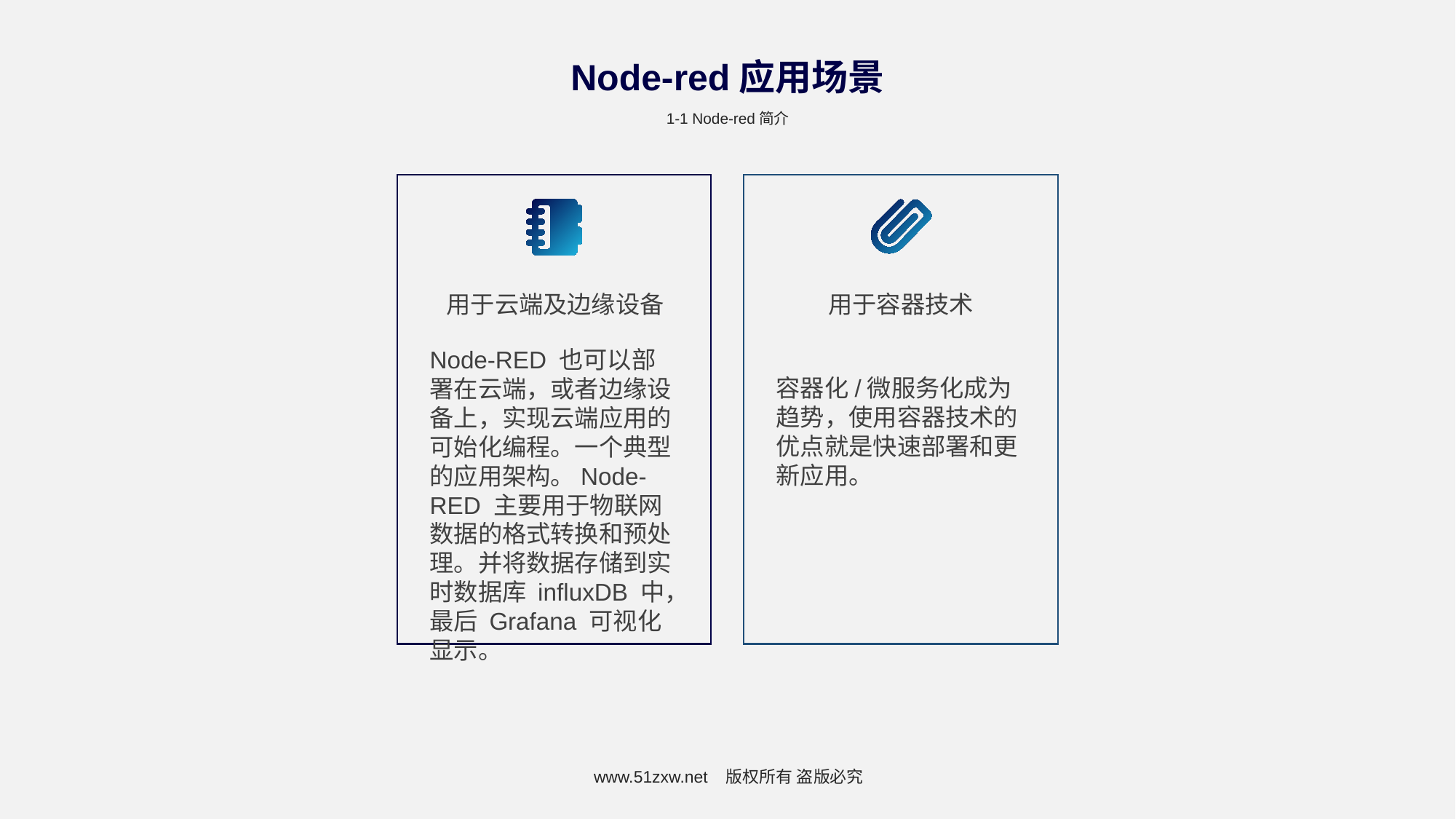

Node-red应用场景
1-1 Node-red简介

用于容器技术
用于云端及边缘设备
Node-RED 也可以部署在云端，或者边缘设备上，实现云端应用的可始化编程。一个典型的应用架构。Node-RED 主要用于物联网数据的格式转换和预处理。并将数据存储到实时数据库 influxDB 中，最后 Grafana 可视化显示。
容器化/微服务化成为趋势，使用容器技术的优点就是快速部署和更新应用。
www.51zxw.net   版权所有 盗版必究